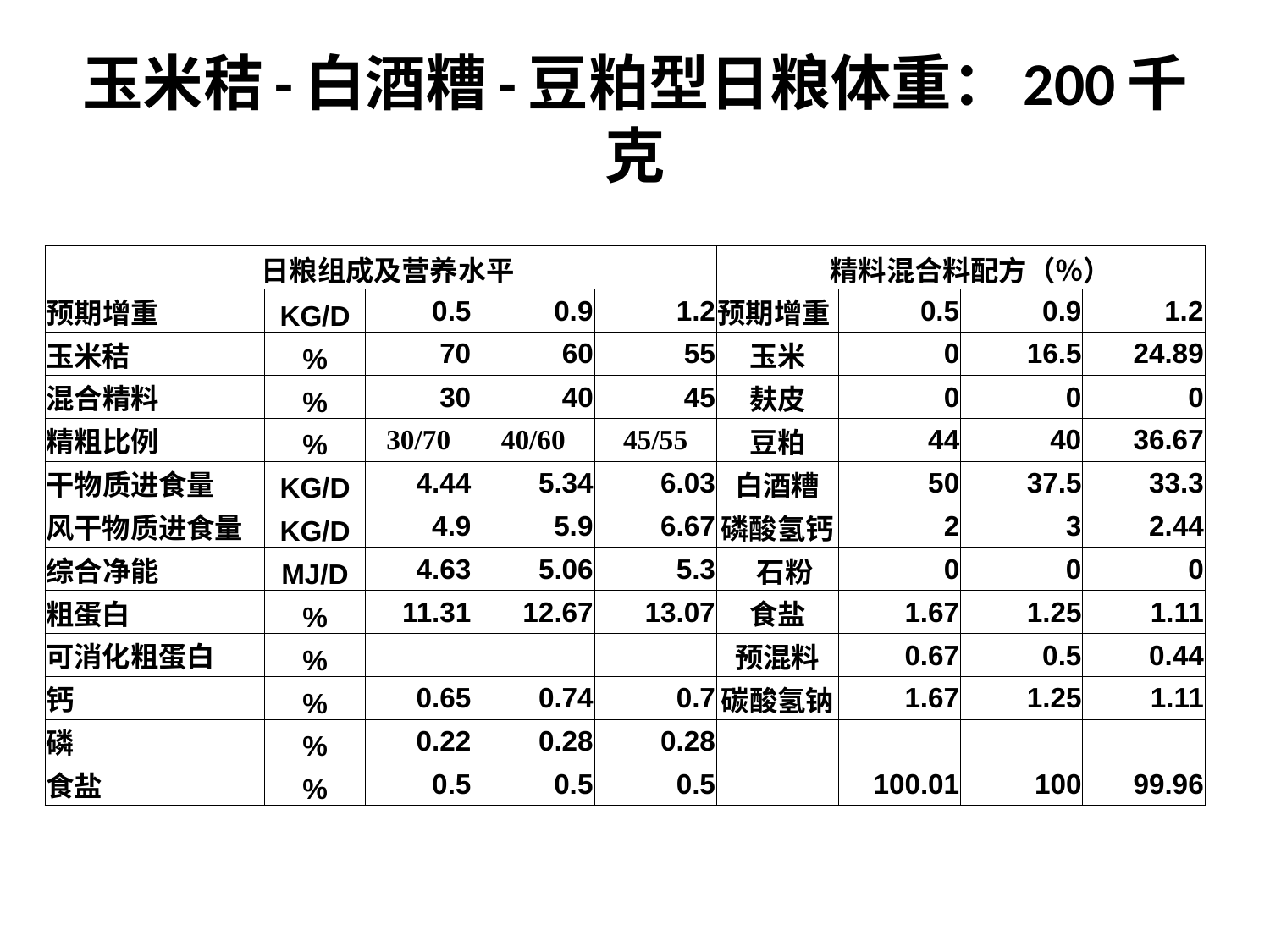

# 玉米秸-白酒糟-豆粕型日粮体重：200千克
| 日粮组成及营养水平 |  |  |  |  | 精料混合料配方（％） |  |  |  |
| --- | --- | --- | --- | --- | --- | --- | --- | --- |
| 预期增重 | KG/D | 0.5 | 0.9 | 1.2 | 预期增重 | 0.5 | 0.9 | 1.2 |
| 玉米秸 | % | 70 | 60 | 55 | 玉米 | 0 | 16.5 | 24.89 |
| 混合精料 | % | 30 | 40 | 45 | 麸皮 | 0 | 0 | 0 |
| 精粗比例 | % | 30/70 | 40/60 | 45/55 | 豆粕 | 44 | 40 | 36.67 |
| 干物质进食量 | KG/D | 4.44 | 5.34 | 6.03 | 白酒糟 | 50 | 37.5 | 33.3 |
| 风干物质进食量 | KG/D | 4.9 | 5.9 | 6.67 | 磷酸氢钙 | 2 | 3 | 2.44 |
| 综合净能 | MJ/D | 4.63 | 5.06 | 5.3 | 石粉 | 0 | 0 | 0 |
| 粗蛋白 | % | 11.31 | 12.67 | 13.07 | 食盐 | 1.67 | 1.25 | 1.11 |
| 可消化粗蛋白 | % |  |  |  | 预混料 | 0.67 | 0.5 | 0.44 |
| 钙 | % | 0.65 | 0.74 | 0.7 | 碳酸氢钠 | 1.67 | 1.25 | 1.11 |
| 磷 | % | 0.22 | 0.28 | 0.28 |  |  |  |  |
| 食盐 | % | 0.5 | 0.5 | 0.5 |  | 100.01 | 100 | 99.96 |